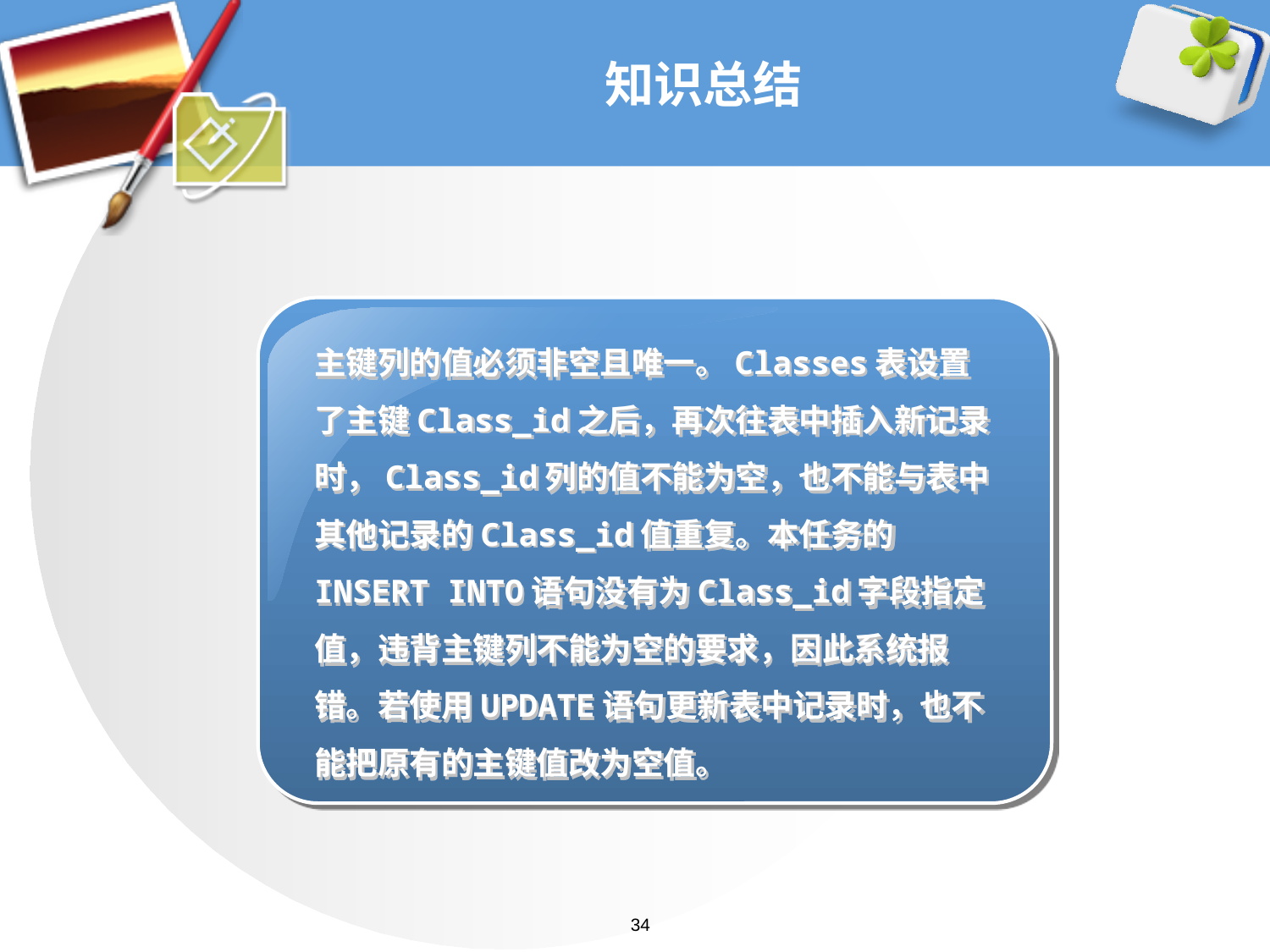

# 知识总结

主键列的值必须非空且唯一。Classes表设置了主键Class_id之后，再次往表中插入新记录时，Class_id列的值不能为空，也不能与表中其他记录的Class_id值重复。本任务的INSERT INTO语句没有为Class_id字段指定值，违背主键列不能为空的要求，因此系统报错。若使用UPDATE语句更新表中记录时，也不能把原有的主键值改为空值。
34